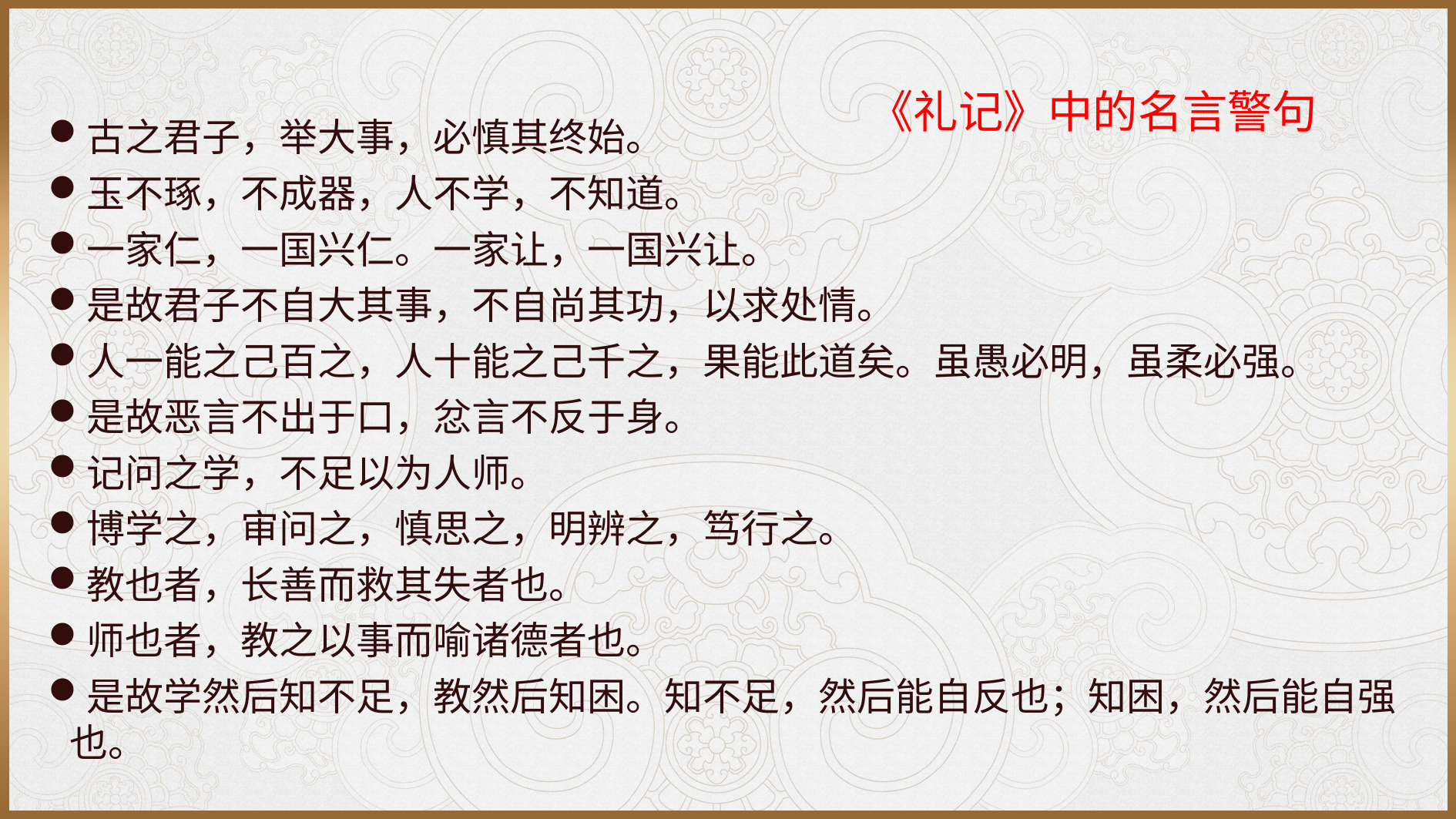

《礼记》中的名言警句
古之君子，举大事，必慎其终始。
玉不琢，不成器，人不学，不知道。
一家仁，一国兴仁。一家让，一国兴让。
是故君子不自大其事，不自尚其功，以求处情。
人一能之己百之，人十能之己千之，果能此道矣。虽愚必明，虽柔必强。
是故恶言不出于口，忿言不反于身。
记问之学，不足以为人师。
博学之，审问之，慎思之，明辨之，笃行之。
教也者，长善而救其失者也。
师也者，教之以事而喻诸德者也。
是故学然后知不足，教然后知困。知不足，然后能自反也；知困，然后能自强也。